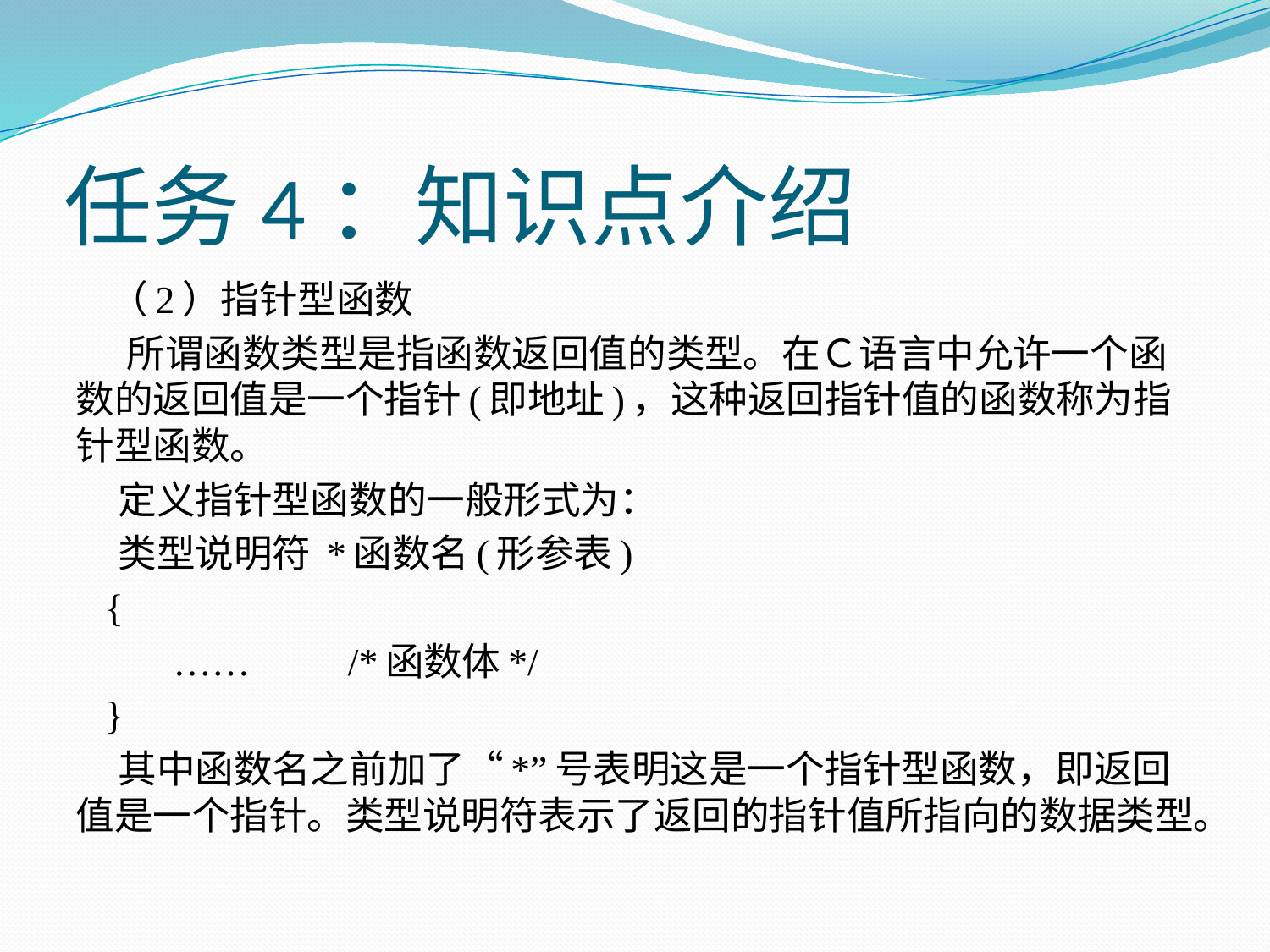

# 任务4：知识点介绍
   （2）指针型函数
     所谓函数类型是指函数返回值的类型。在Ｃ语言中允许一个函数的返回值是一个指针(即地址)，这种返回指针值的函数称为指针型函数。
    定义指针型函数的一般形式为：
    类型说明符 *函数名(形参表)
   {
          ……          /*函数体*/
   }
    其中函数名之前加了“*”号表明这是一个指针型函数，即返回值是一个指针。类型说明符表示了返回的指针值所指向的数据类型。